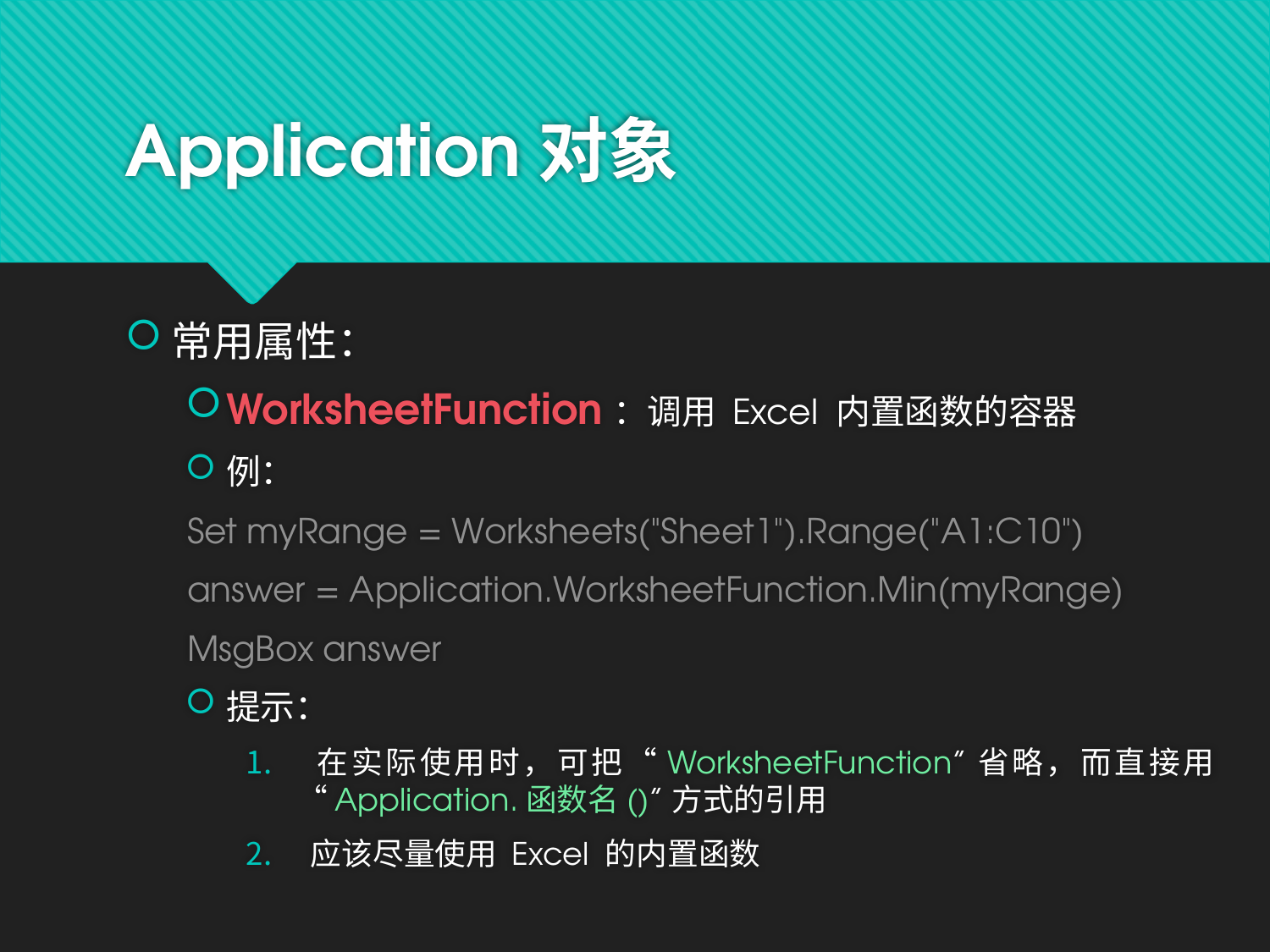

# Application对象
常用属性：
WorksheetFunction：调用 Excel 内置函数的容器
例：
	Set myRange = Worksheets("Sheet1").Range("A1:C10")
	answer = Application.WorksheetFunction.Min(myRange)
	MsgBox answer
提示：
 在实际使用时，可把“WorksheetFunction”省略，而直接用“Application.函数名()”方式的引用
 应该尽量使用 Excel 的内置函数